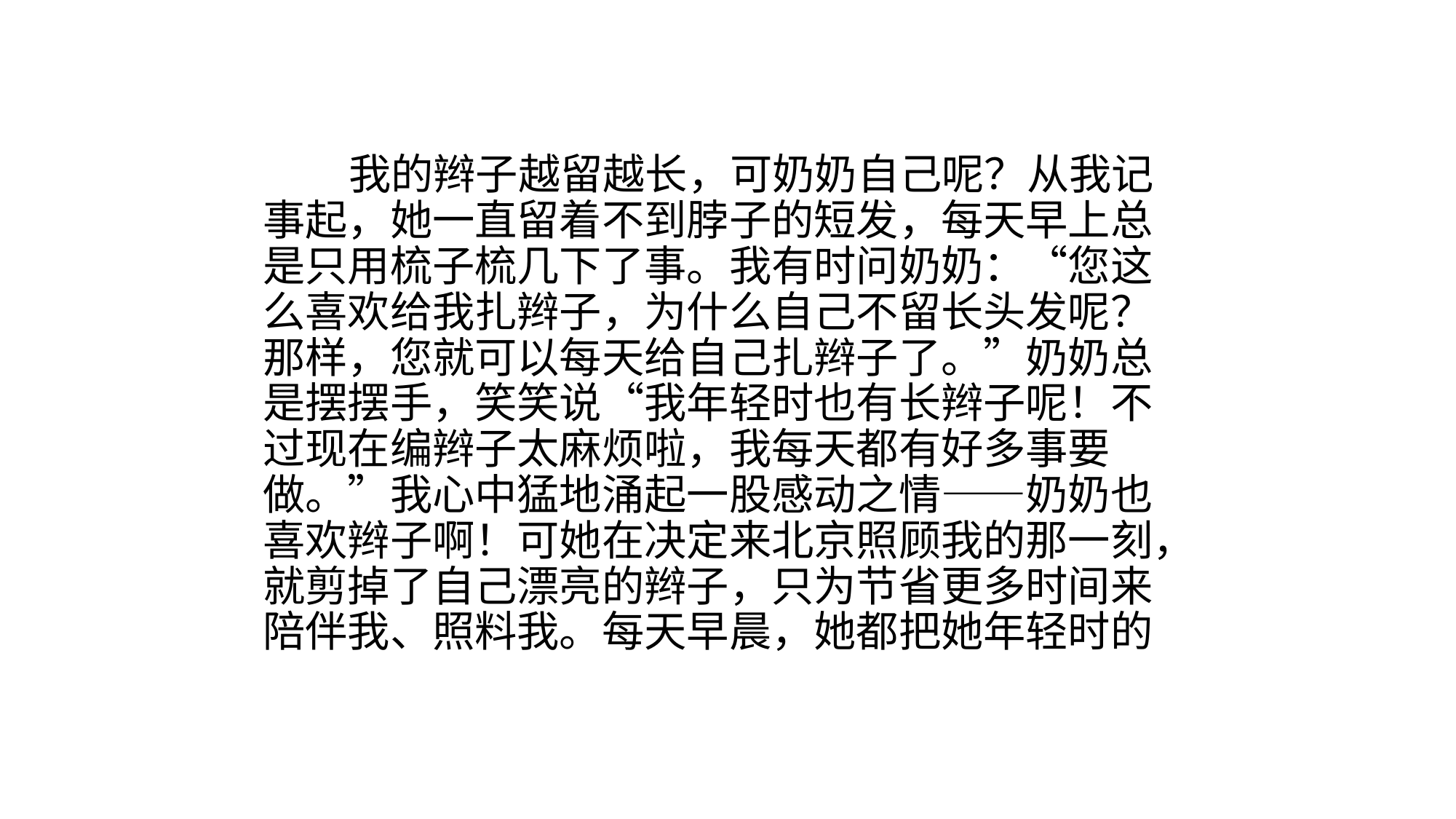

我的辫子越留越长，可奶奶自己呢？从我记事起，她一直留着不到脖子的短发，每天早上总是只用梳子梳几下了事。我有时问奶奶：“您这么喜欢给我扎辫子，为什么自己不留长头发呢？那样，您就可以每天给自己扎辫子了。”奶奶总是摆摆手，笑笑说“我年轻时也有长辫子呢！不过现在编辫子太麻烦啦，我每天都有好多事要做。”我心中猛地涌起一股感动之情——奶奶也喜欢辫子啊！可她在决定来北京照顾我的那一刻，就剪掉了自己漂亮的辫子，只为节省更多时间来陪伴我、照料我。每天早晨，她都把她年轻时的